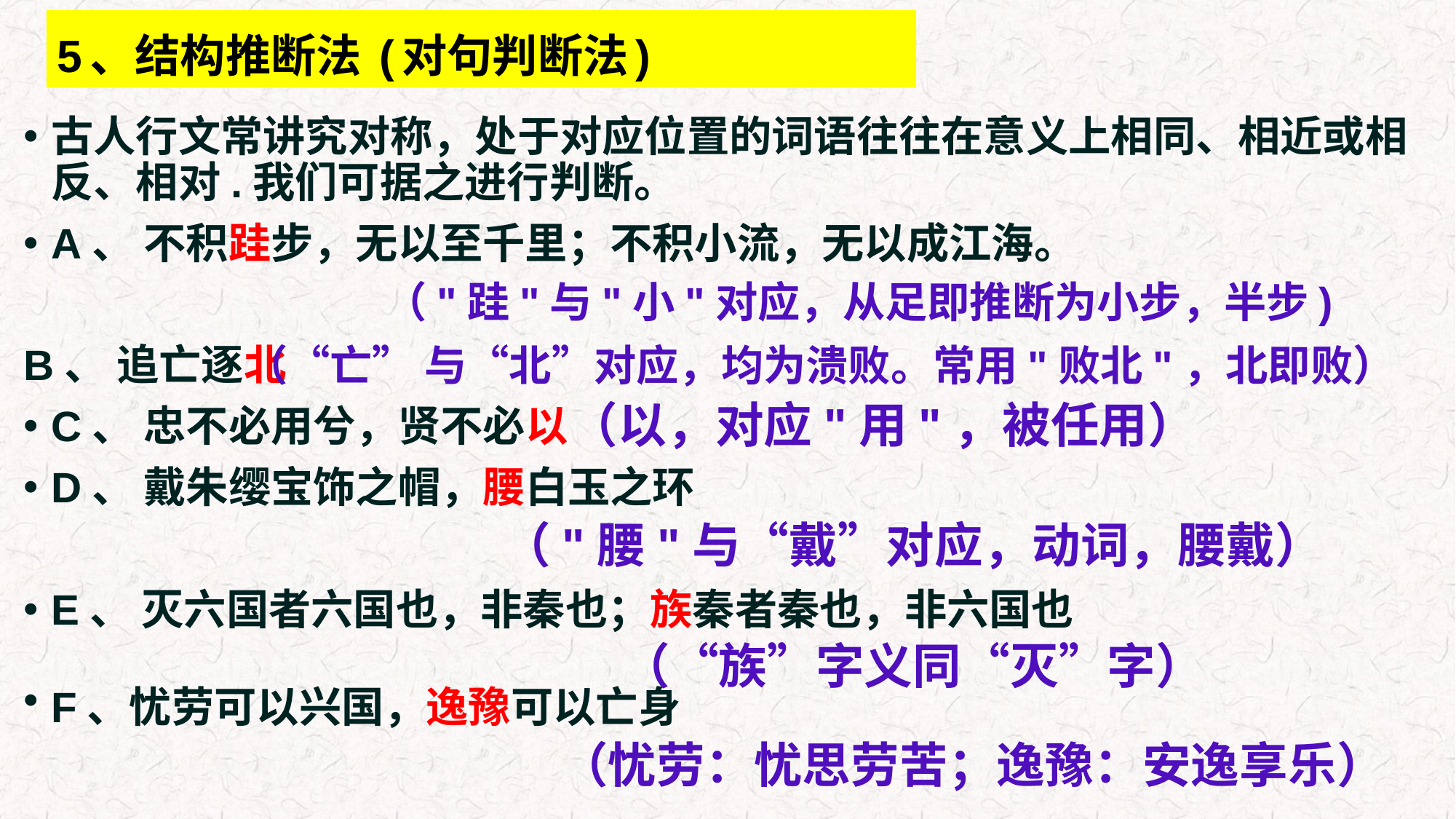

# 5、结构推断法 (对句判断法)
古人行文常讲究对称，处于对应位置的词语往往在意义上相同、相近或相反、相对.我们可据之进行判断。
A、 不积跬步，无以至千里；不积小流，无以成江海。

B、 追亡逐北
C、 忠不必用兮，贤不必以
D、 戴朱缨宝饰之帽，腰白玉之环

E、 灭六国者六国也，非秦也；族秦者秦也，非六国也

F、忧劳可以兴国，逸豫可以亡身
（"跬"与"小"对应，从足即推断为小步，半步)
（“亡” 与“北”对应，均为溃败。常用"败北"，北即败）
（以，对应"用"，被任用）
（"腰"与“戴”对应，动词，腰戴）
（“族”字义同“灭”字）
（忧劳：忧思劳苦；逸豫：安逸享乐）